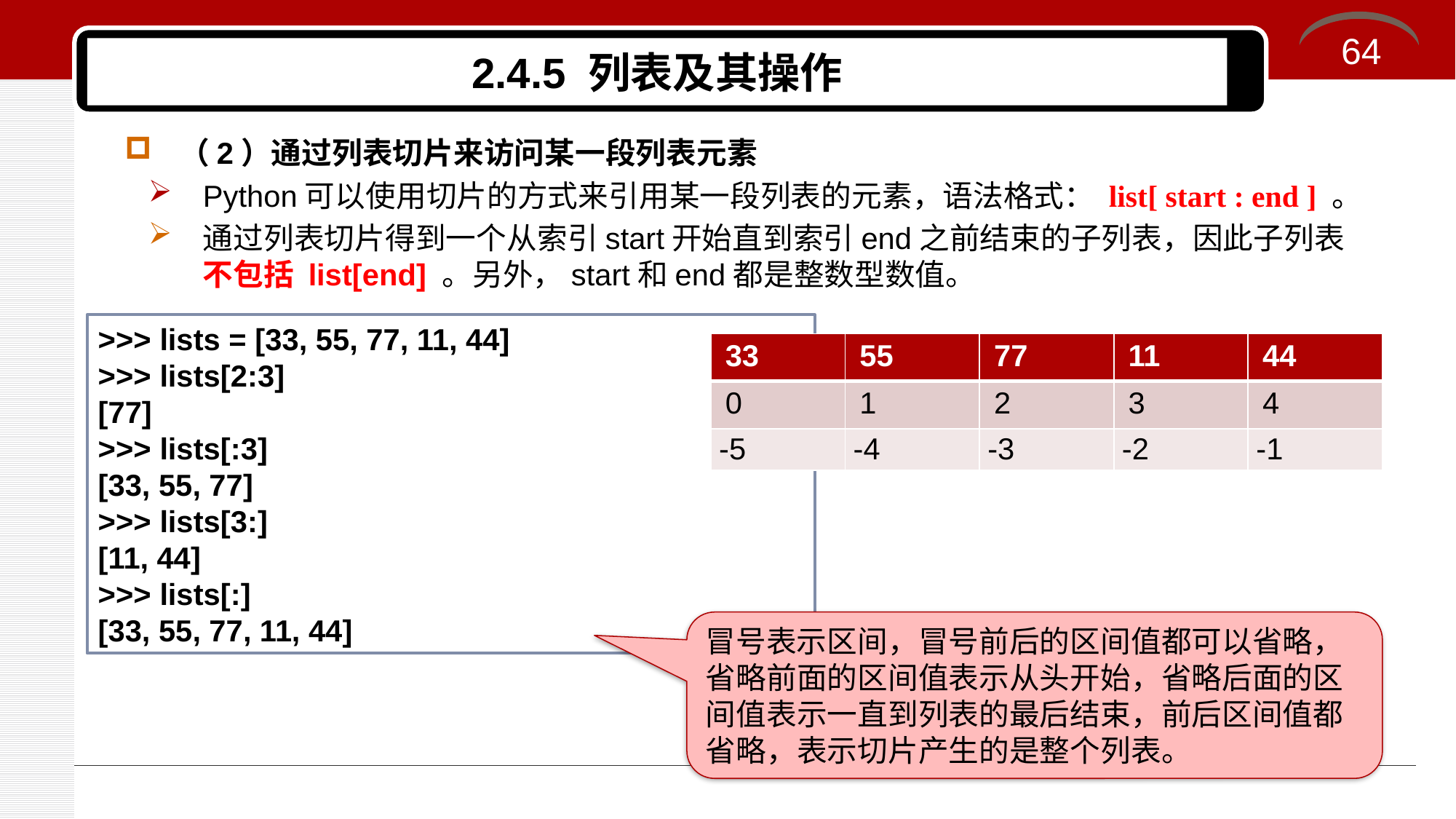

64
# 2.4.5 列表及其操作
（2）通过列表切片来访问某一段列表元素
Python可以使用切片的方式来引用某一段列表的元素，语法格式： list[ start : end ] 。
通过列表切片得到一个从索引start开始直到索引end之前结束的子列表，因此子列表不包括 list[end] 。另外，start和end都是整数型数值。
>>> lists = [33, 55, 77, 11, 44]
>>> lists[2:3]
[77]
>>> lists[:3]
[33, 55, 77]
>>> lists[3:]
[11, 44]
>>> lists[:]
[33, 55, 77, 11, 44]
| 33 | 55 | 77 | 11 | 44 |
| --- | --- | --- | --- | --- |
| 0 | 1 | 2 | 3 | 4 |
| -5 | -4 | -3 | -2 | -1 |
冒号表示区间，冒号前后的区间值都可以省略，省略前面的区间值表示从头开始，省略后面的区间值表示一直到列表的最后结束，前后区间值都省略，表示切片产生的是整个列表。